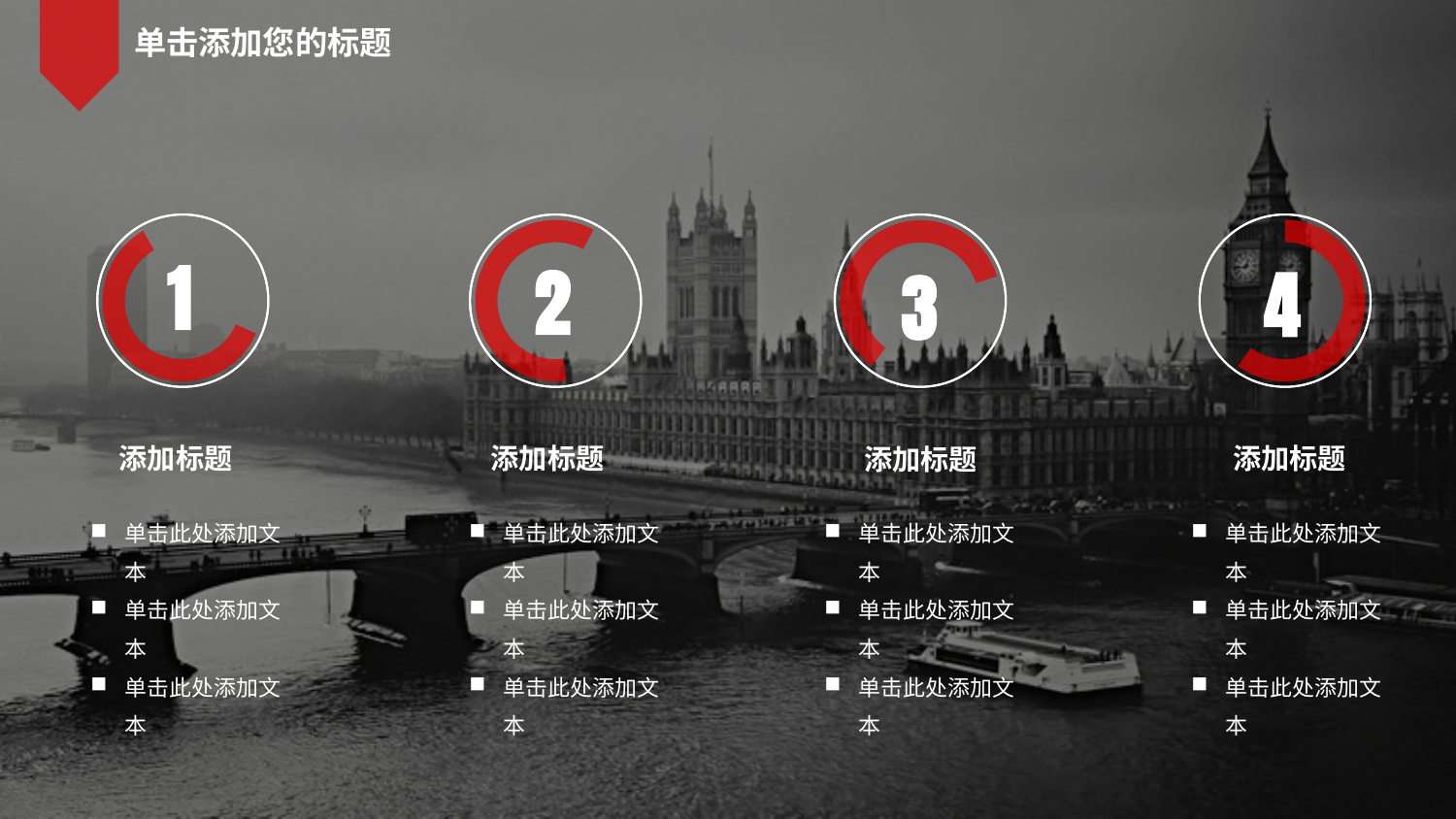

单击添加您的标题

  1
  2
 4
  3
添加标题
添加标题
添加标题
添加标题
单击此处添加文本
单击此处添加文本
单击此处添加文本
单击此处添加文本
单击此处添加文本
单击此处添加文本
单击此处添加文本
单击此处添加文本
单击此处添加文本
单击此处添加文本
单击此处添加文本
单击此处添加文本